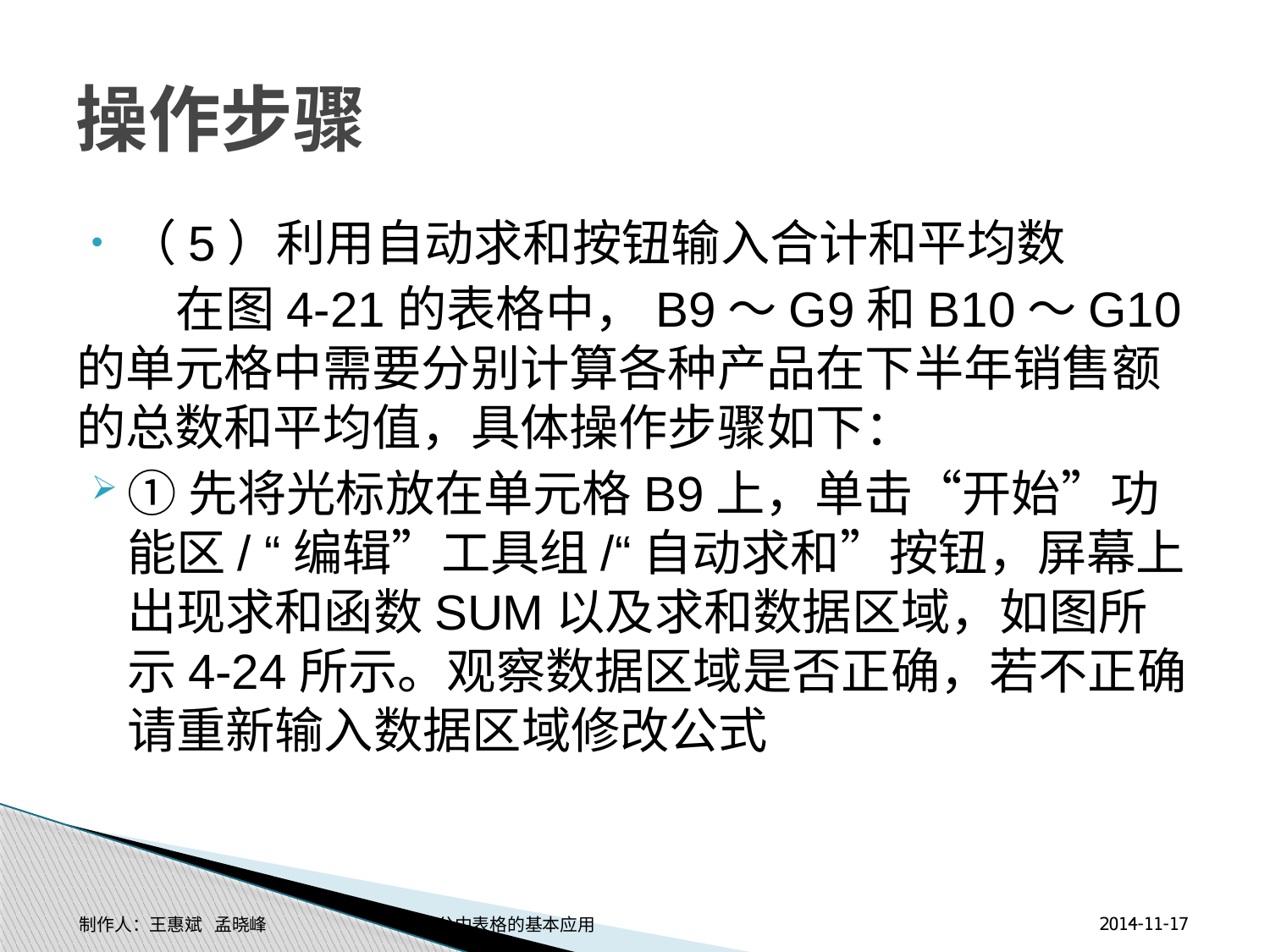

# 操作步骤
（5）利用自动求和按钮输入合计和平均数
        在图4-21的表格中，B9～G9和B10～G10的单元格中需要分别计算各种产品在下半年销售额的总数和平均值，具体操作步骤如下：
①先将光标放在单元格B9上，单击“开始”功能区/ “编辑”工具组/“自动求和”按钮，屏幕上出现求和函数SUM以及求和数据区域，如图所示4-24所示。观察数据区域是否正确，若不正确请重新输入数据区域修改公式
2014-11-17
制作人：王惠斌   孟晓峰                                      办公中表格的基本应用